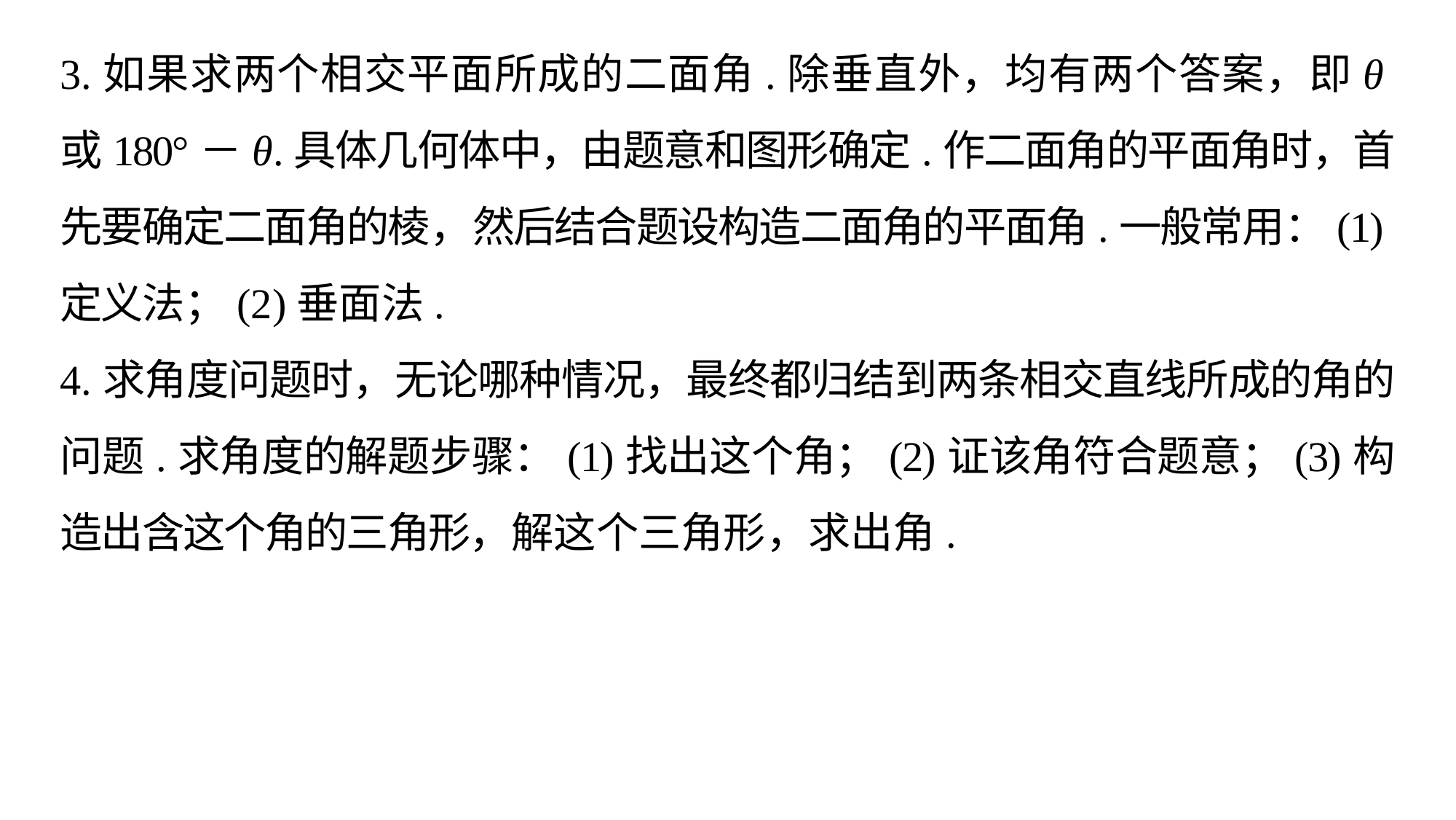

3.如果求两个相交平面所成的二面角.除垂直外，均有两个答案，即θ或180°－θ.具体几何体中，由题意和图形确定.作二面角的平面角时，首先要确定二面角的棱，然后结合题设构造二面角的平面角.一般常用：(1)定义法；(2)垂面法.
4.求角度问题时，无论哪种情况，最终都归结到两条相交直线所成的角的问题.求角度的解题步骤：(1)找出这个角；(2)证该角符合题意；(3)构造出含这个角的三角形，解这个三角形，求出角.